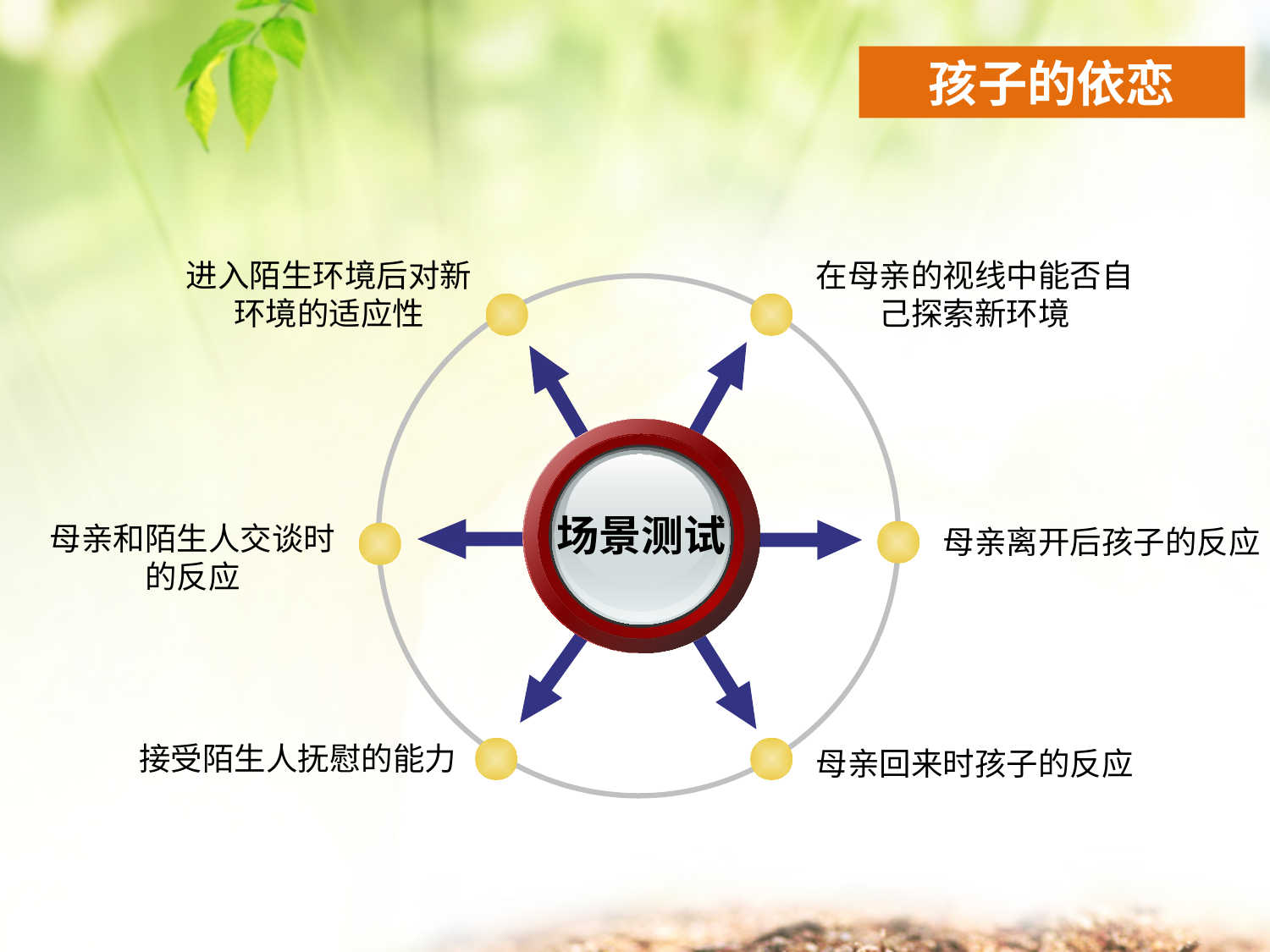

孩子的依恋
进入陌生环境后对新环境的适应性
在母亲的视线中能否自己探索新环境

场景测试
母亲和陌生人交谈时的反应
母亲离开后孩子的反应

接受陌生人抚慰的能力

母亲回来时孩子的反应